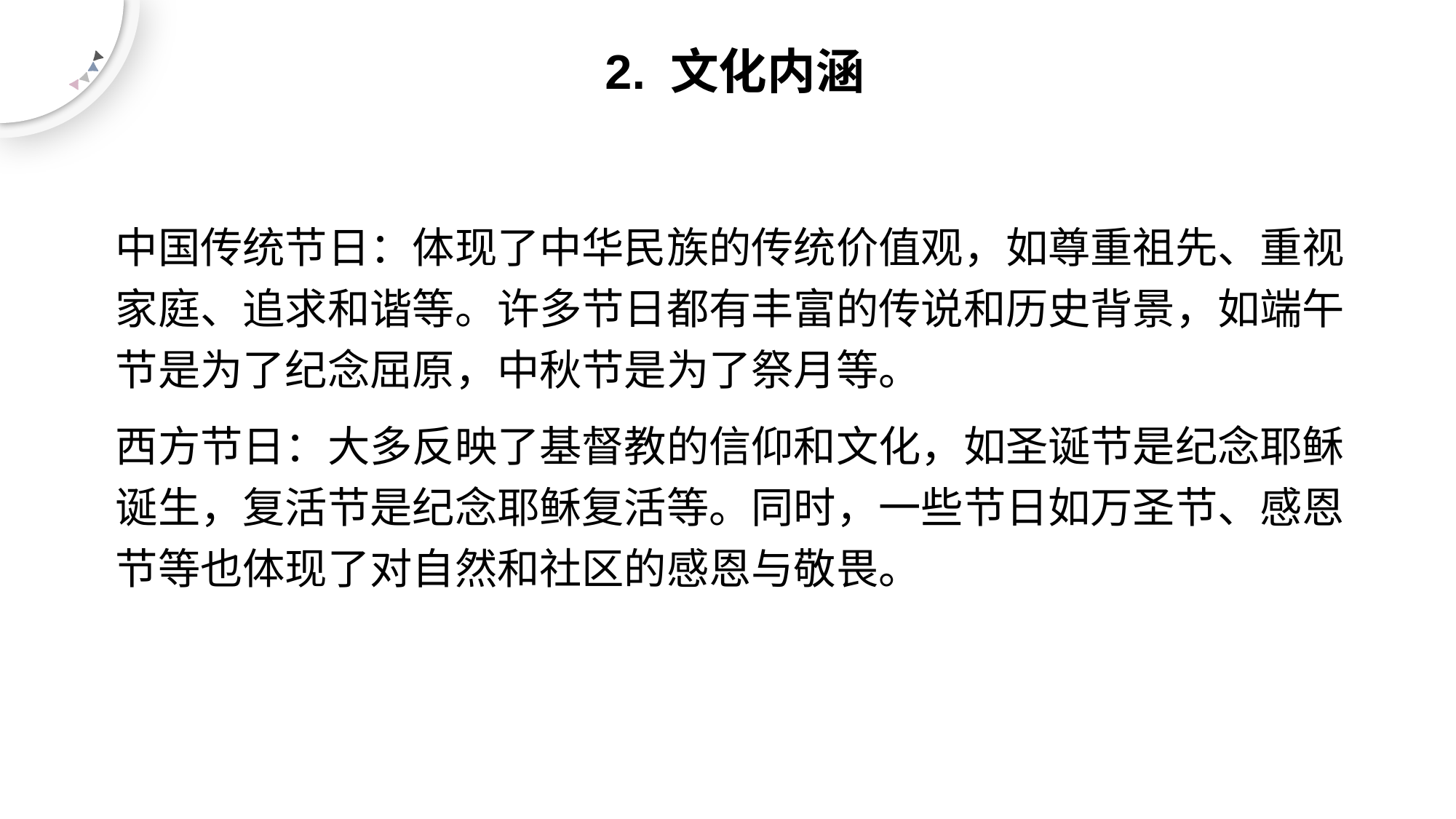

# 2. 文化内涵
中国传统节日：体现了中华民族的传统价值观，如尊重祖先、重视家庭、追求和谐等。许多节日都有丰富的传说和历史背景，如端午节是为了纪念屈原，中秋节是为了祭月等。
西方节日：大多反映了基督教的信仰和文化，如圣诞节是纪念耶稣诞生，复活节是纪念耶稣复活等。同时，一些节日如万圣节、感恩节等也体现了对自然和社区的感恩与敬畏。